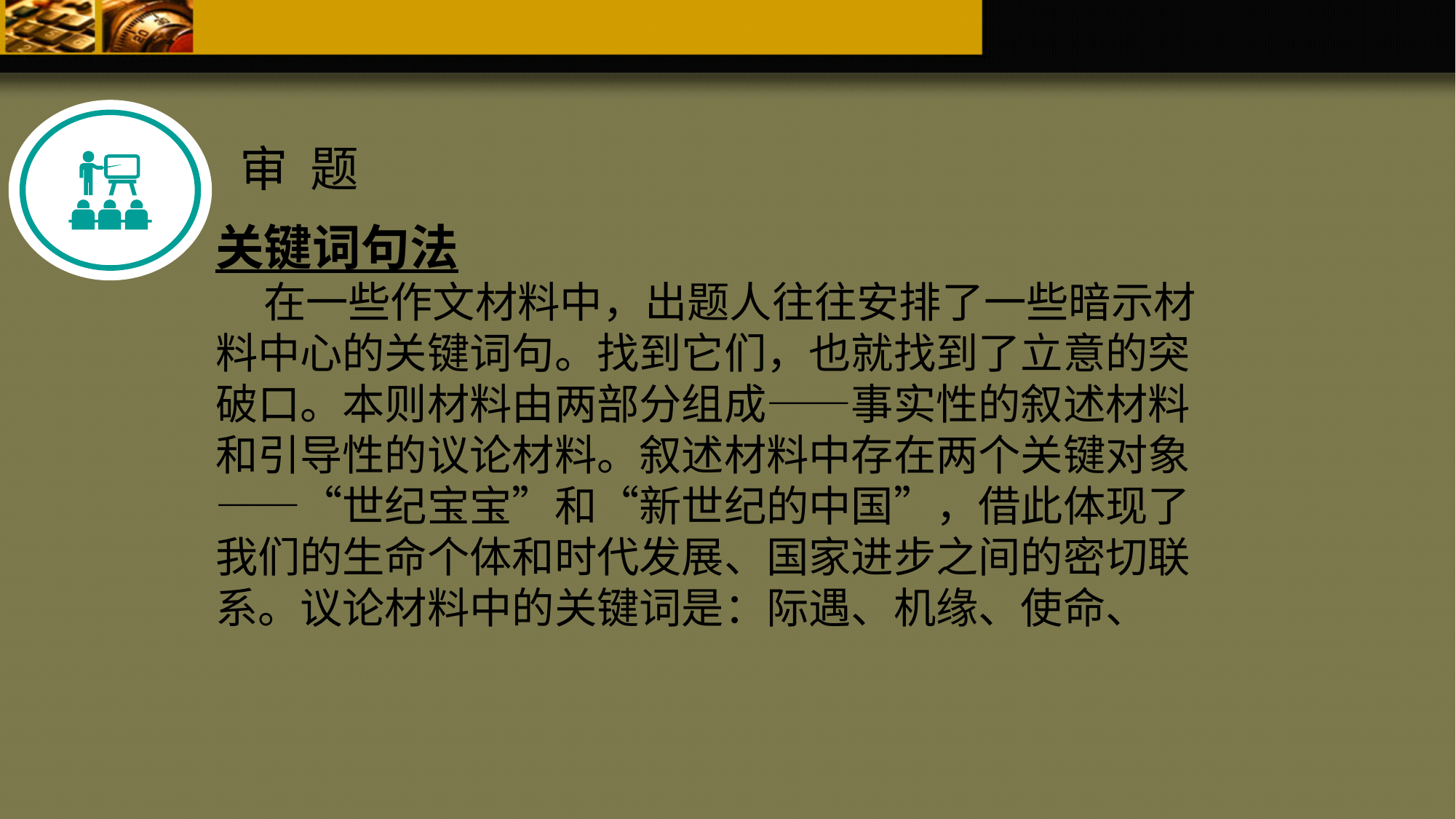

审  题

关键词句法
    在一些作文材料中，出题人往往安排了一些暗示材料中心的关键词句。找到它们，也就找到了立意的突破口。本则材料由两部分组成——事实性的叙述材料和引导性的议论材料。叙述材料中存在两个关键对象——“世纪宝宝”和“新世纪的中国”，借此体现了我们的生命个体和时代发展、国家进步之间的密切联系。议论材料中的关键词是：际遇、机缘、使命、